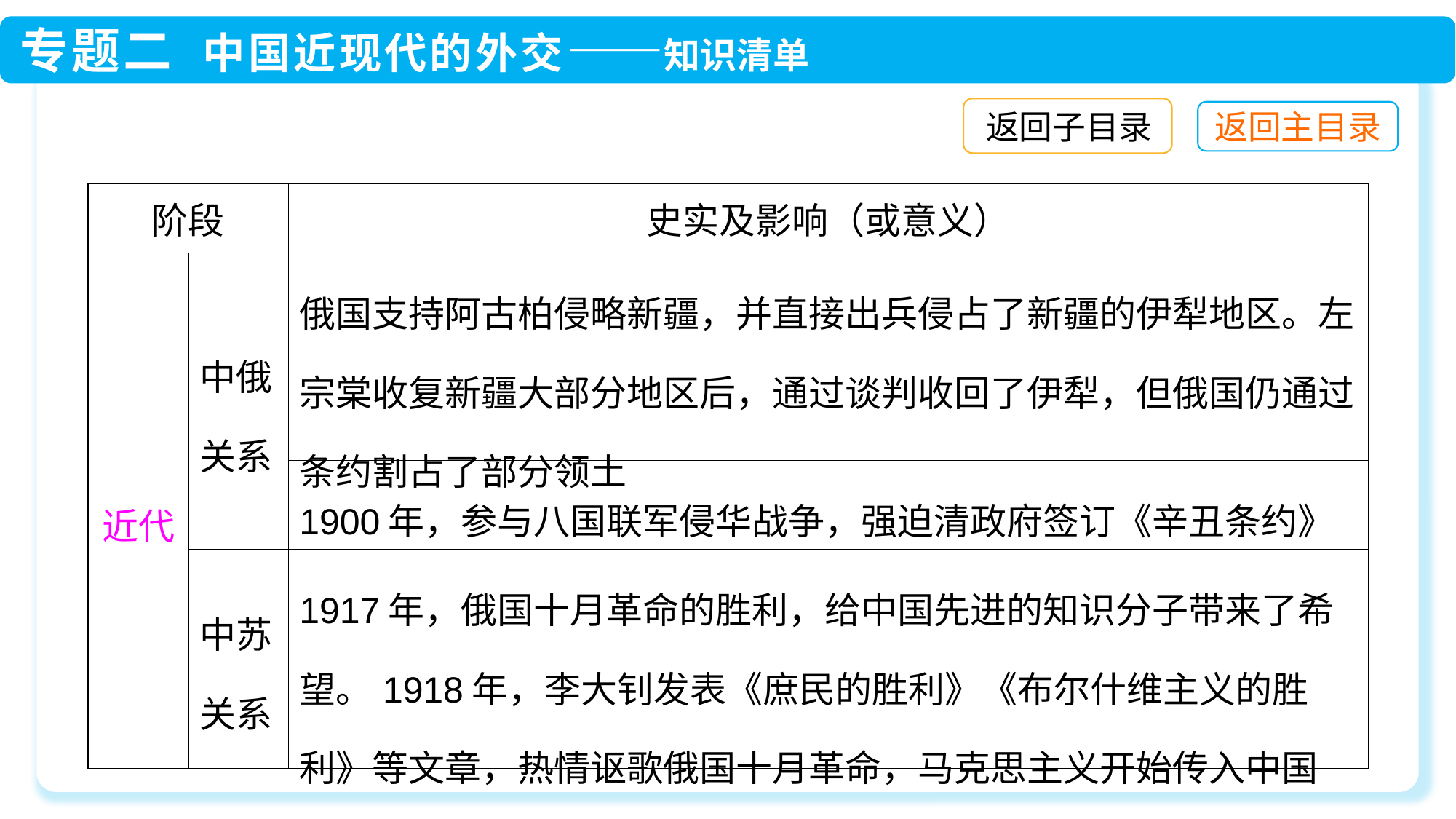

返回子目录
| 阶段 |  | 史实及影响（或意义） |
| --- | --- | --- |
| 近代 | 中俄关系 | 俄国支持阿古柏侵略新疆，并直接出兵侵占了新疆的伊犁地区。左宗棠收复新疆大部分地区后，通过谈判收回了伊犁，但俄国仍通过条约割占了部分领土 |
|  |  | 1900年，参与八国联军侵华战争，强迫清政府签订《辛丑条约》 |
|  | 中苏关系 | 1917年，俄国十月革命的胜利，给中国先进的知识分子带来了希望。1918年，李大钊发表《庶民的胜利》《布尔什维主义的胜利》等文章，热情讴歌俄国十月革命，马克思主义开始传入中国 |